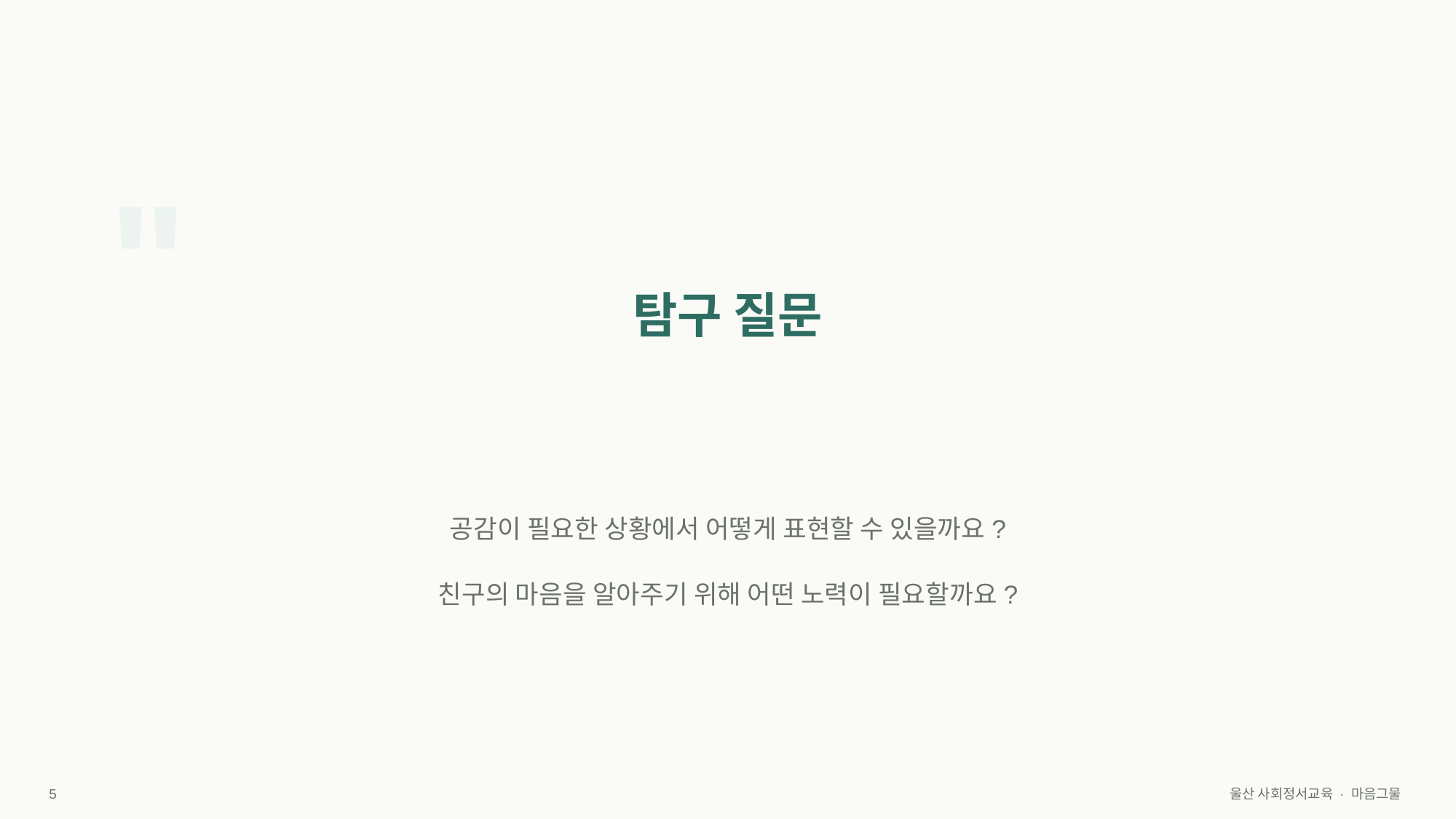

"
탐구 질문
공감이 필요한 상황에서 어떻게 표현할 수 있을까요?
친구의 마음을 알아주기 위해 어떤 노력이 필요할까요?
5
울산 사회정서교육 · 마음그물